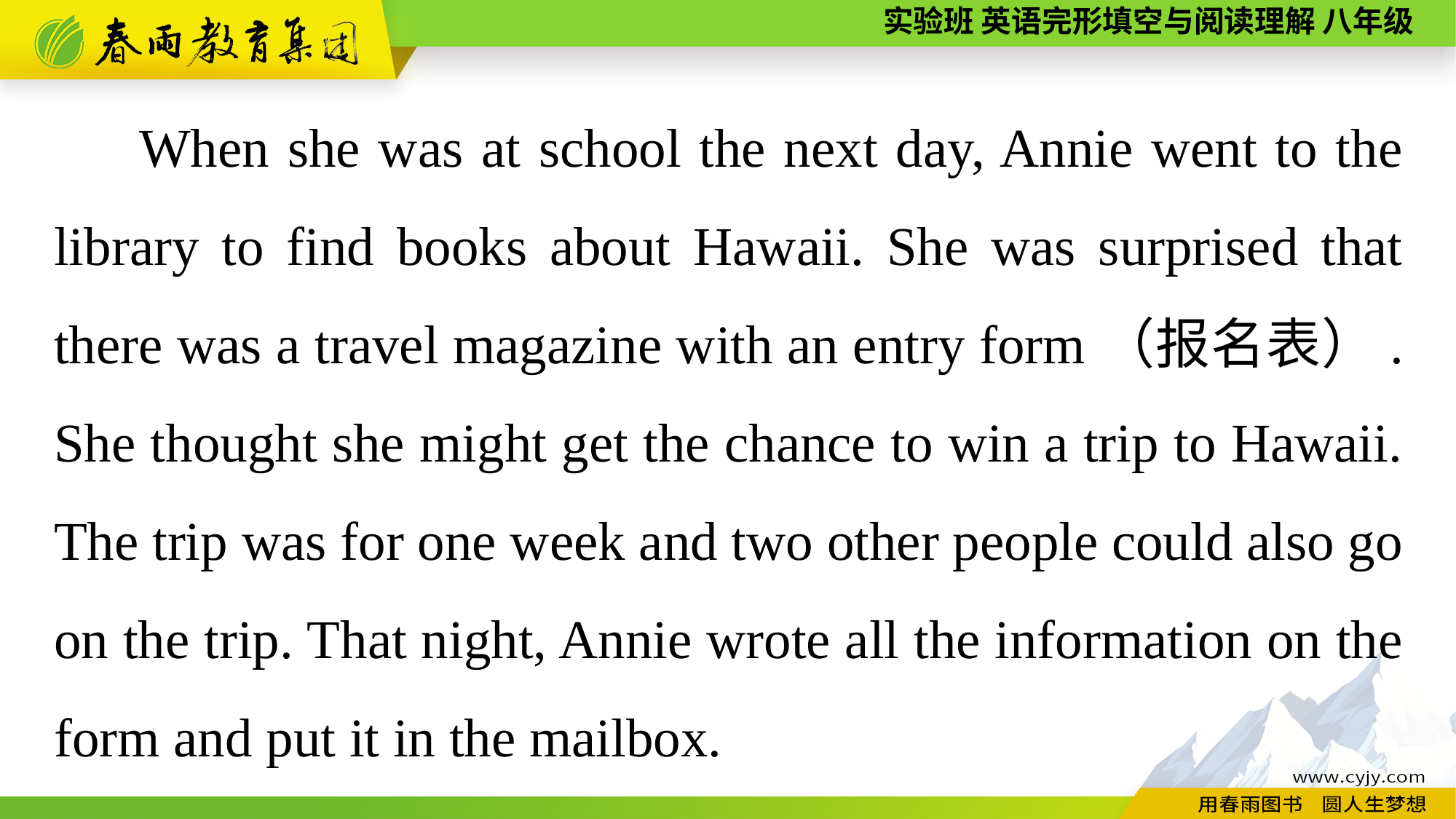

When she was at school the next day, Annie went to the library to find books about Hawaii. She was surprised that there was a travel magazine with an entry form（报名表）. She thought she might get the chance to win a trip to Hawaii. The trip was for one week and two other people could also go on the trip. That night, Annie wrote all the information on the form and put it in the mailbox.